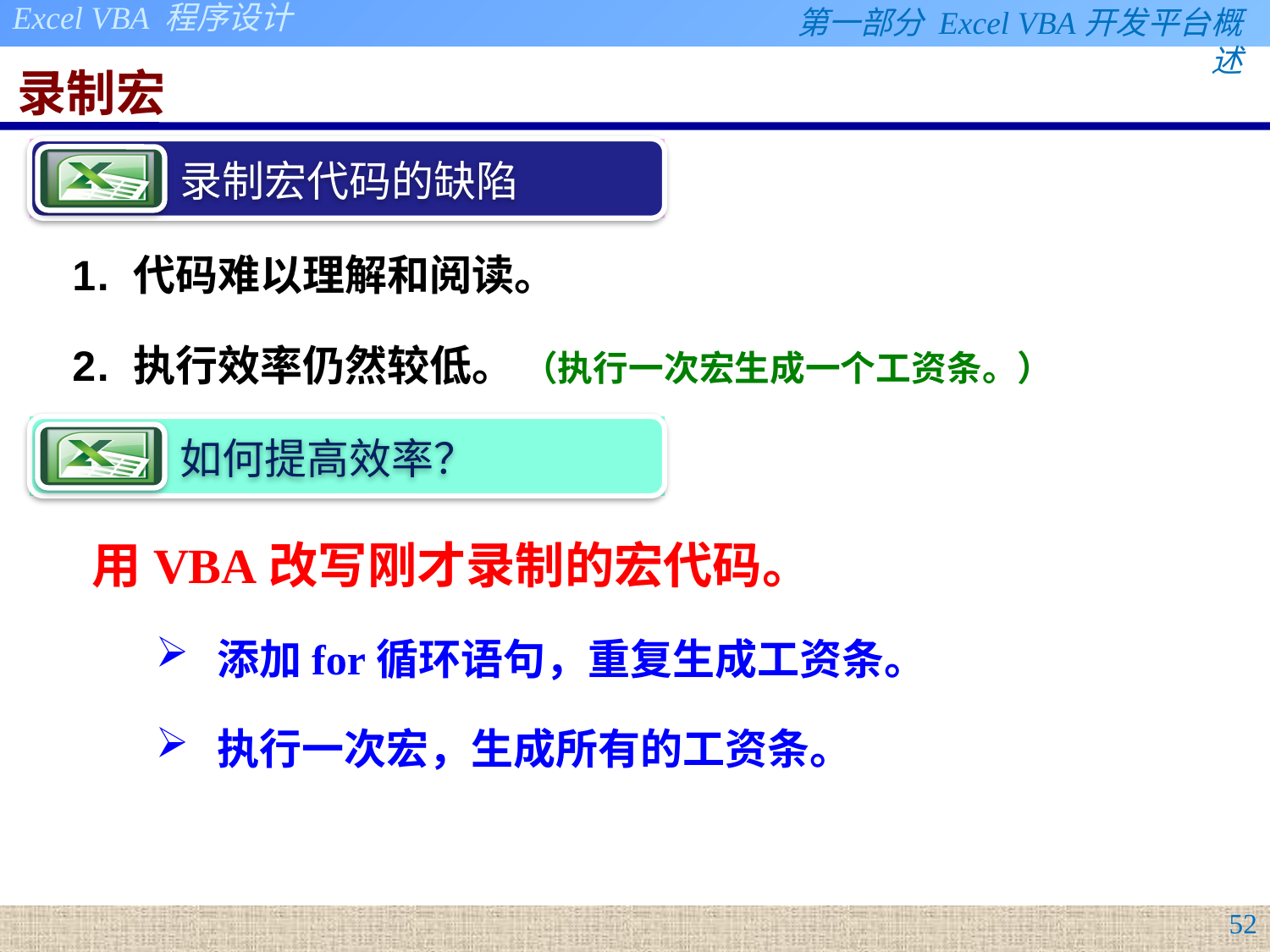

# 录制宏
录制宏代码的缺陷
代码难以理解和阅读。
执行效率仍然较低。 （执行一次宏生成一个工资条。）
如何提高效率？
用VBA改写刚才录制的宏代码。
添加for循环语句，重复生成工资条。
执行一次宏，生成所有的工资条。